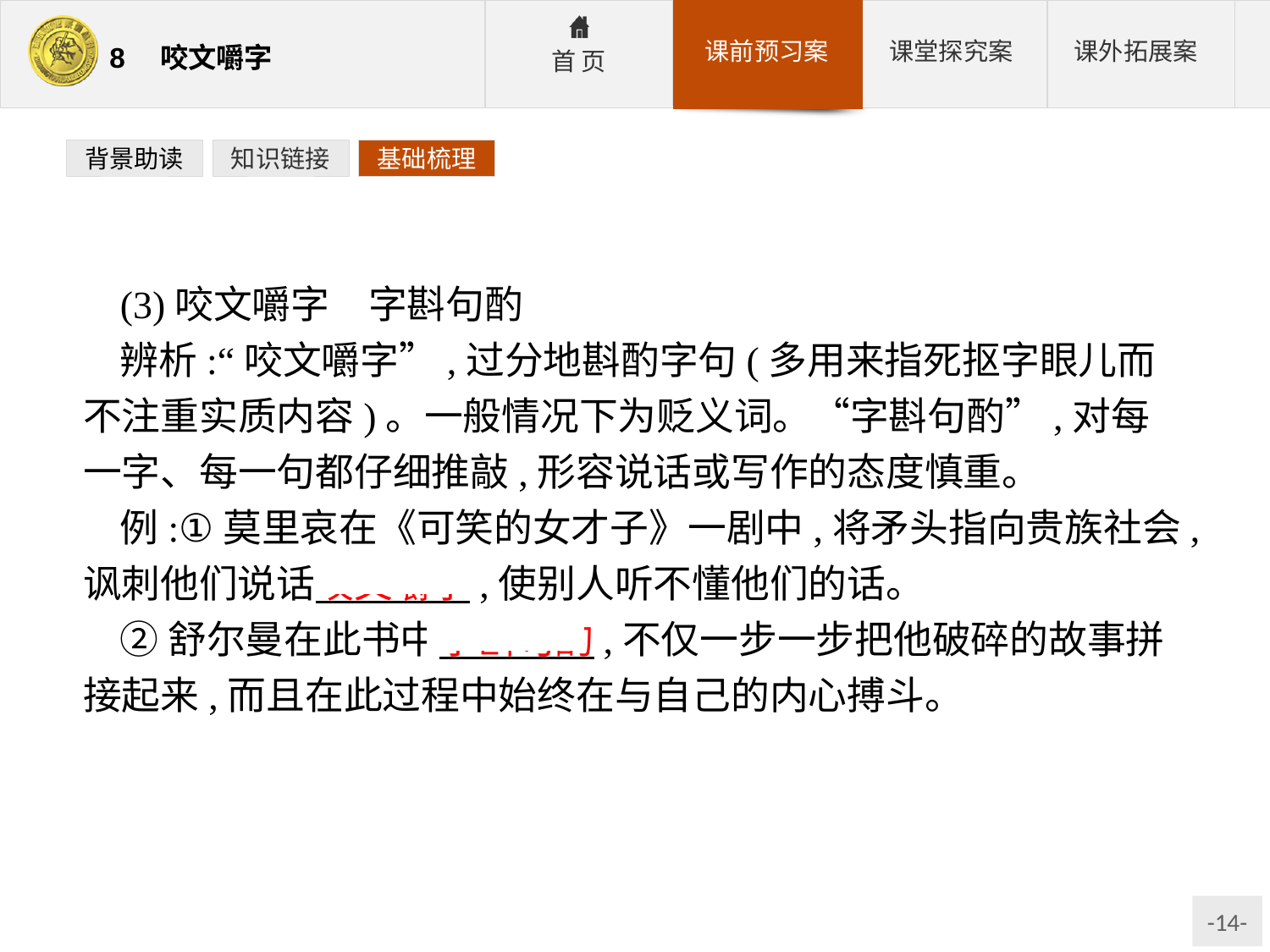

背景助读
知识链接
基础梳理
(3)咬文嚼字　字斟句酌
辨析:“咬文嚼字”,过分地斟酌字句(多用来指死抠字眼儿而不注重实质内容)。一般情况下为贬义词。“字斟句酌”,对每一字、每一句都仔细推敲,形容说话或写作的态度慎重。
例:①莫里哀在《可笑的女才子》一剧中,将矛头指向贵族社会,讽刺他们说话咬文嚼字,使别人听不懂他们的话。
②舒尔曼在此书中字斟句酌,不仅一步一步把他破碎的故事拼接起来,而且在此过程中始终在与自己的内心搏斗。